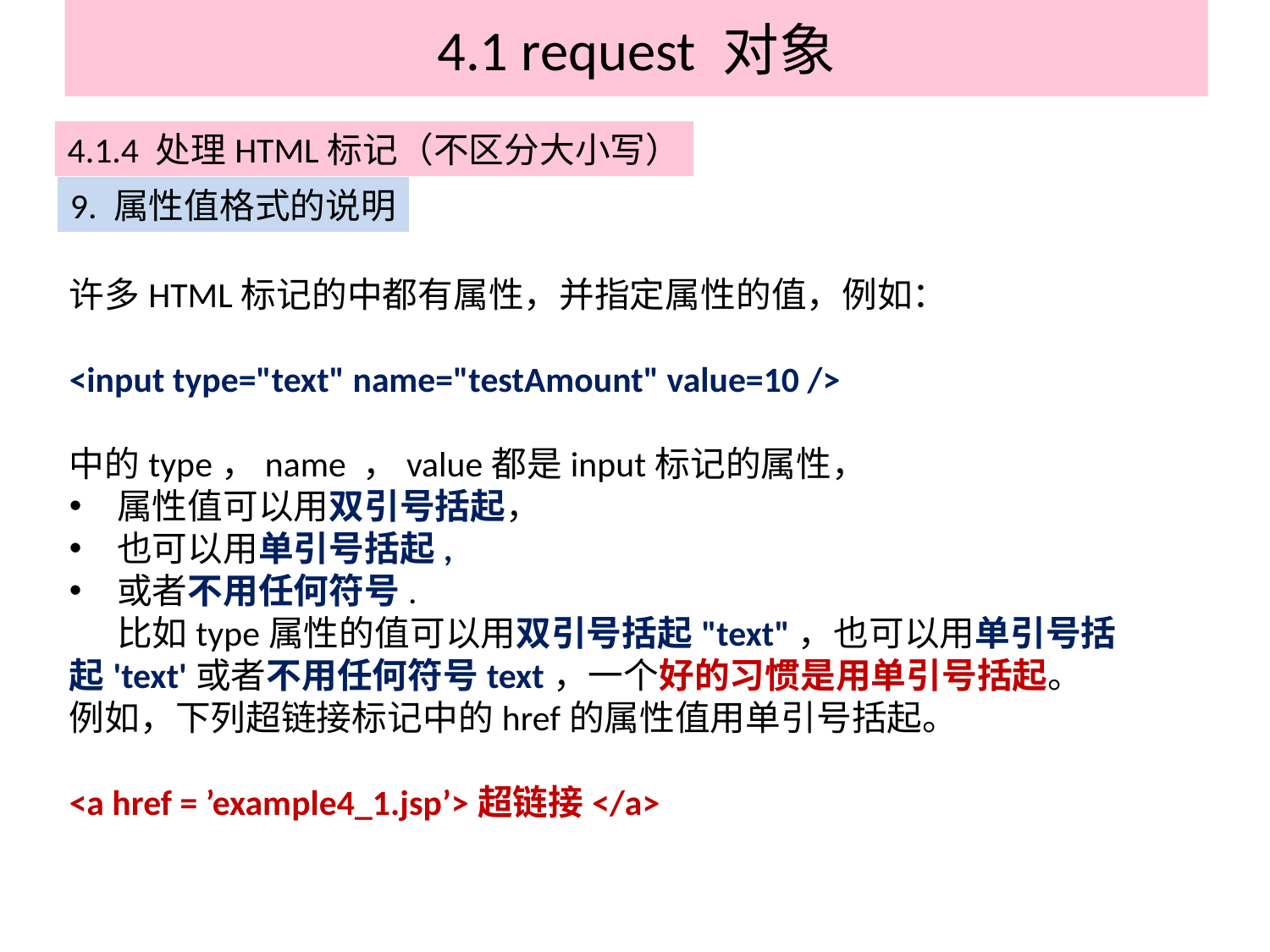

# 4.1 request 对象
4.1.4 处理HTML标记（不区分大小写）
9. 属性值格式的说明
许多HTML标记的中都有属性，并指定属性的值，例如：

<input type="text" name="testAmount" value=10 />

中的type，name ，value都是input标记的属性，
属性值可以用双引号括起，
也可以用单引号括起,
或者不用任何符号.
     比如type属性的值可以用双引号括起"text"，也可以用单引号括起'text'或者不用任何符号text，一个好的习惯是用单引号括起。
例如，下列超链接标记中的href的属性值用单引号括起。

<a href = ’example4_1.jsp’>超链接</a>